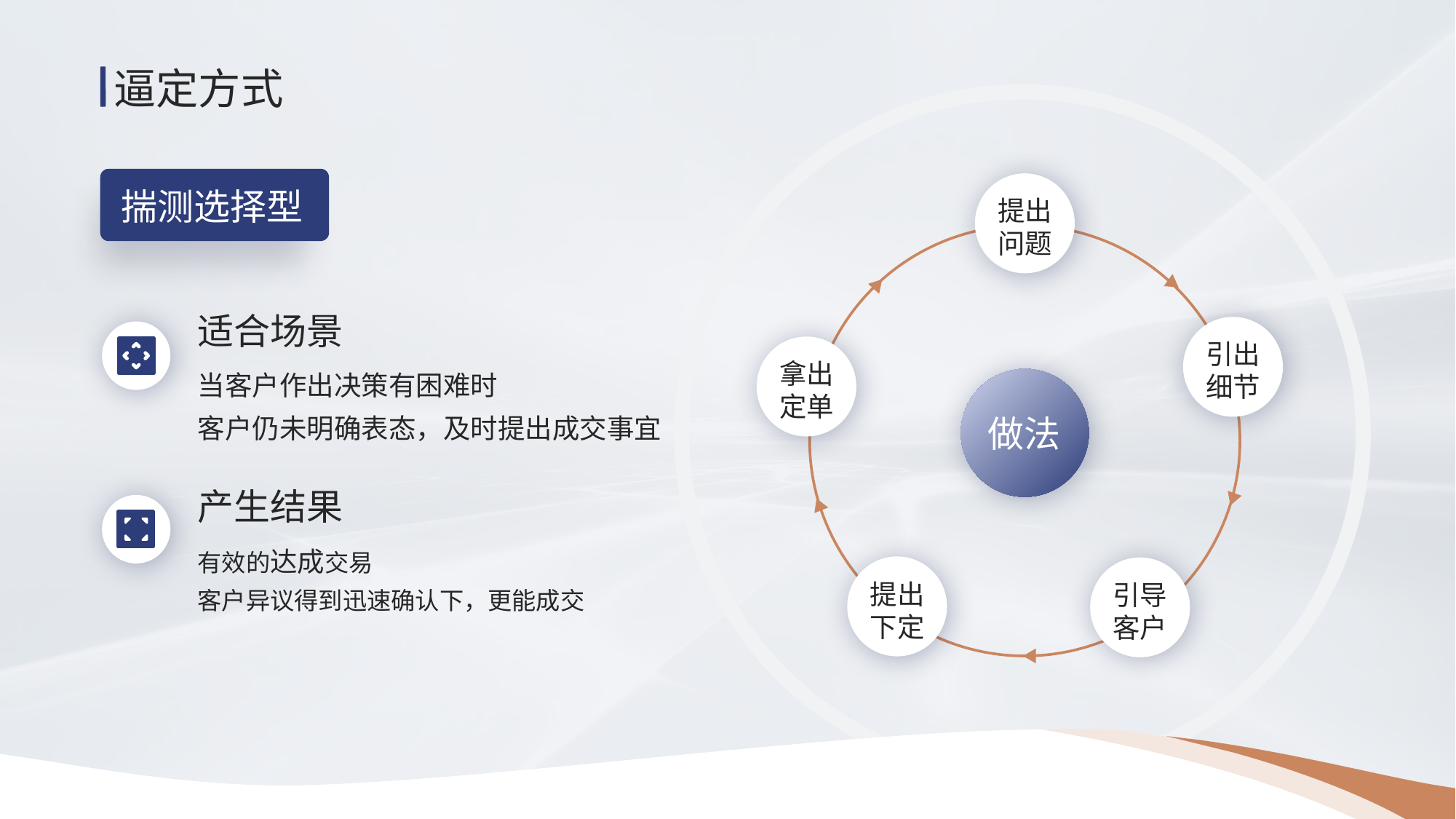

逼定方式

揣测选择型
提出
问题

适合场景

引出
细节

拿出
定单
当客户作出决策有困难时
客户仍未明确表态，及时提出成交事宜

做法
产生结果

有效的达成交易
客户异议得到迅速确认下，更能成交

提出
下定
引导
客户